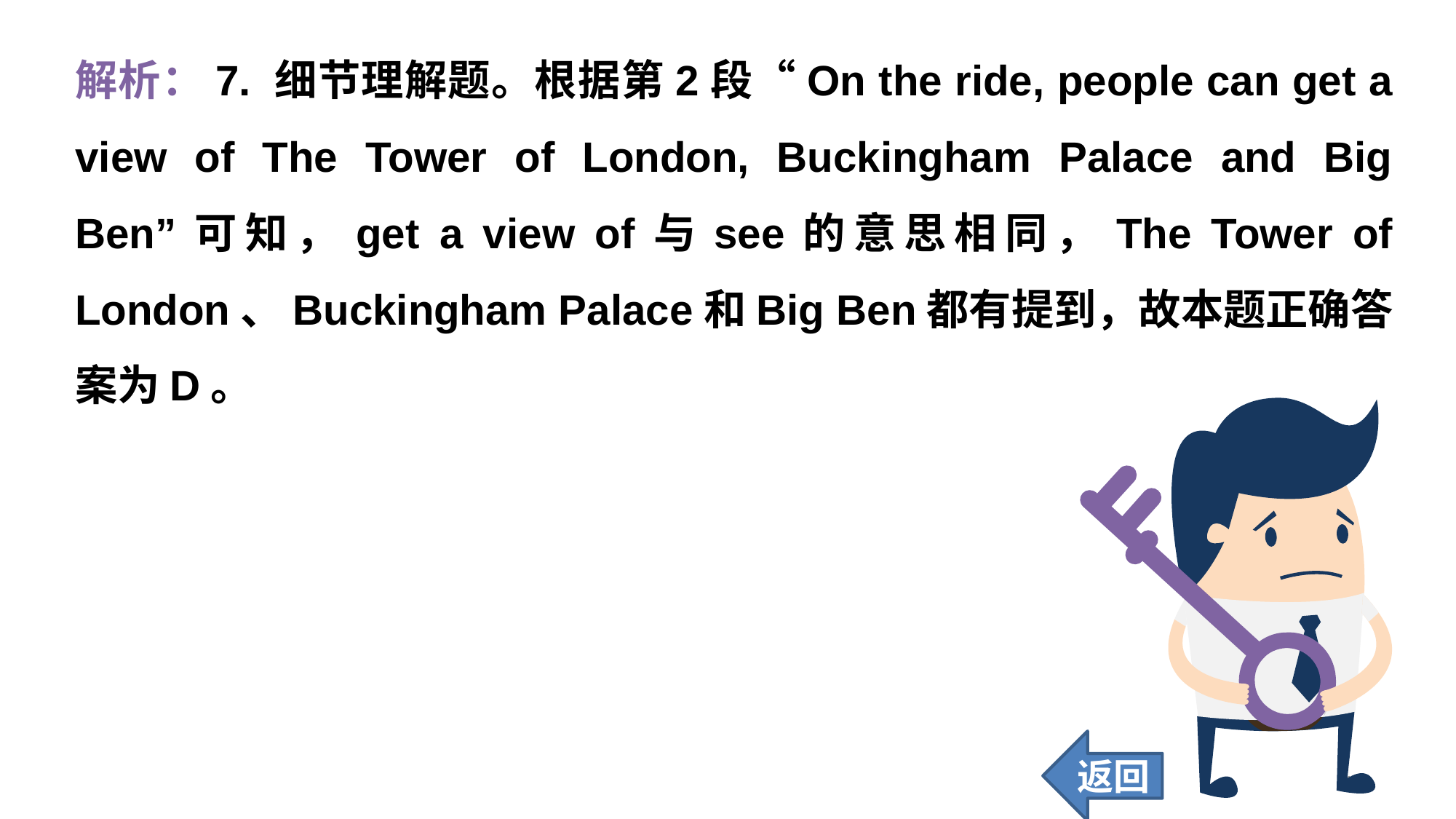

解析：7. 细节理解题。根据第2段“On the ride, people can get a view of The Tower of London, Buckingham Palace and Big Ben”可知，get a view of与see的意思相同，The Tower of London、Buckingham Palace和Big Ben都有提到，故本题正确答案为D。

返回
175